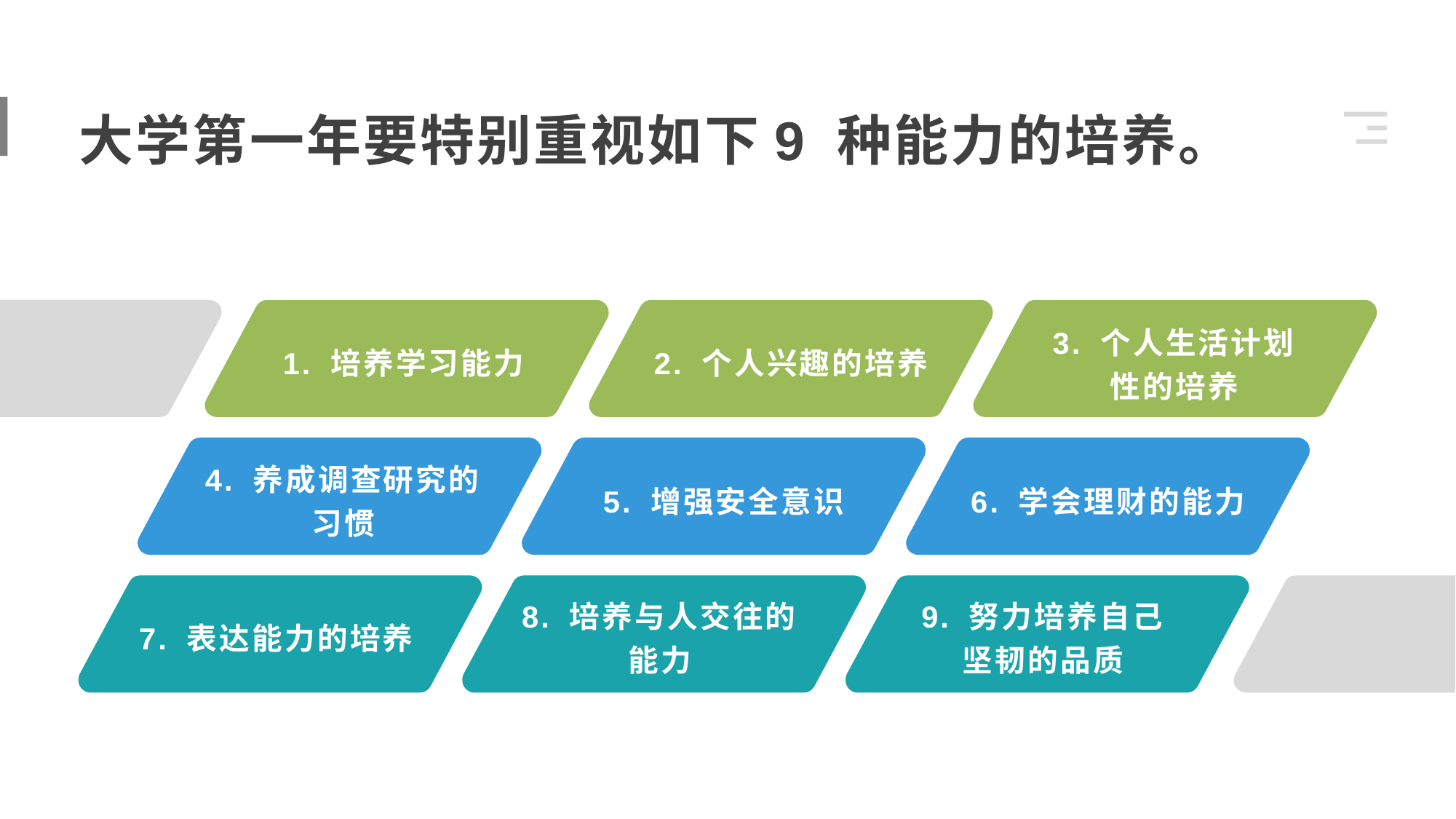

大学第一年要特别重视如下9 种能力的培养。

3. 个人生活计划性的培养
2. 个人兴趣的培养
1. 培养学习能力

4. 养成调查研究的习惯
5. 增强安全意识
6. 学会理财的能力

8. 培养与人交往的能力
9. 努力培养自己坚韧的品质
7. 表达能力的培养